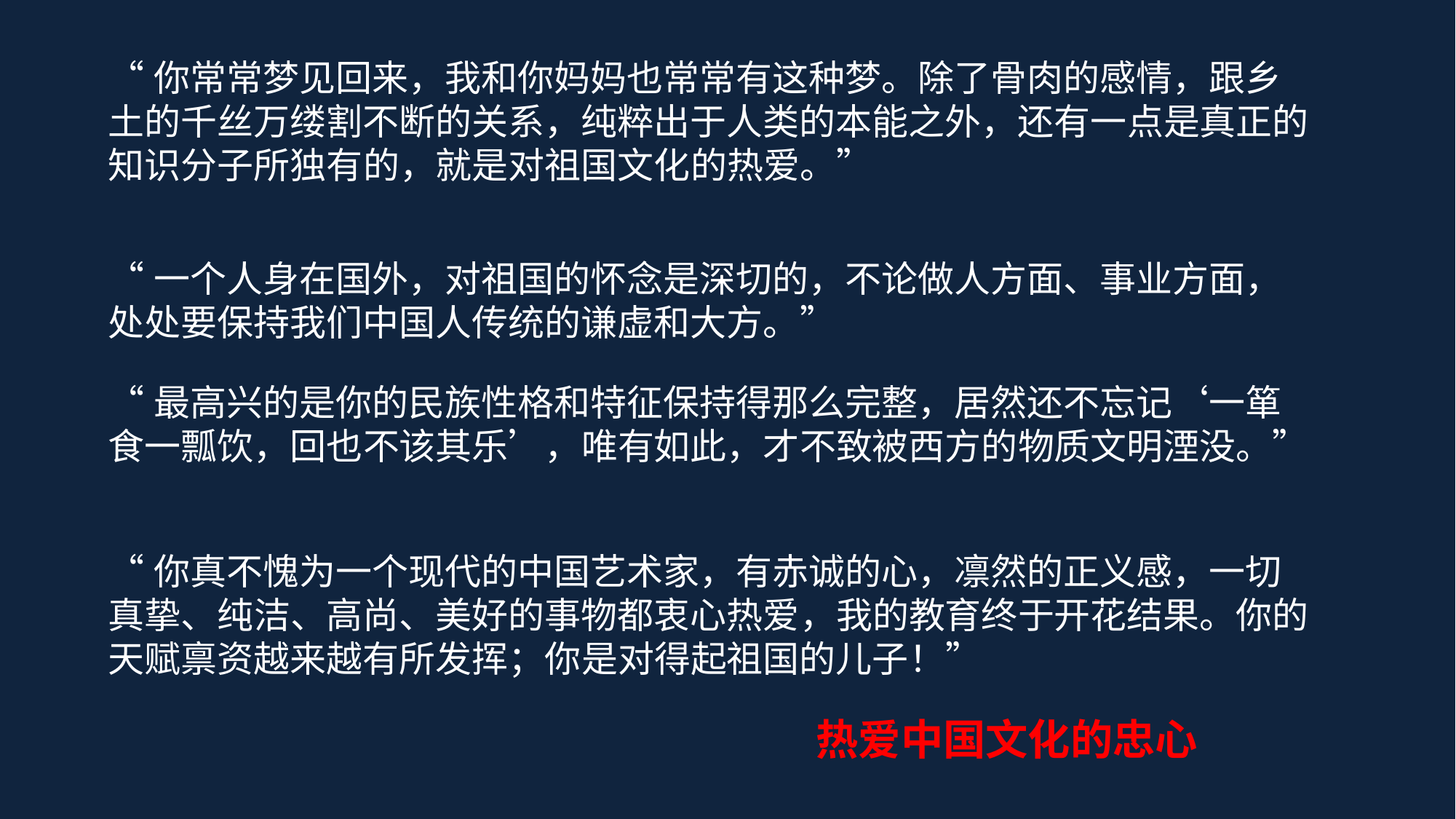

“你常常梦见回来，我和你妈妈也常常有这种梦。除了骨肉的感情，跟乡土的千丝万缕割不断的关系，纯粹出于人类的本能之外，还有一点是真正的知识分子所独有的，就是对祖国文化的热爱。”
“一个人身在国外，对祖国的怀念是深切的，不论做人方面、事业方面，处处要保持我们中国人传统的谦虚和大方。”
“最高兴的是你的民族性格和特征保持得那么完整，居然还不忘记‘一箪食一瓢饮，回也不该其乐’，唯有如此，才不致被西方的物质文明湮没。”
“你真不愧为一个现代的中国艺术家，有赤诚的心，凛然的正义感，一切真挚、纯洁、高尚、美好的事物都衷心热爱，我的教育终于开花结果。你的天赋禀资越来越有所发挥；你是对得起祖国的儿子！”
热爱中国文化的忠心